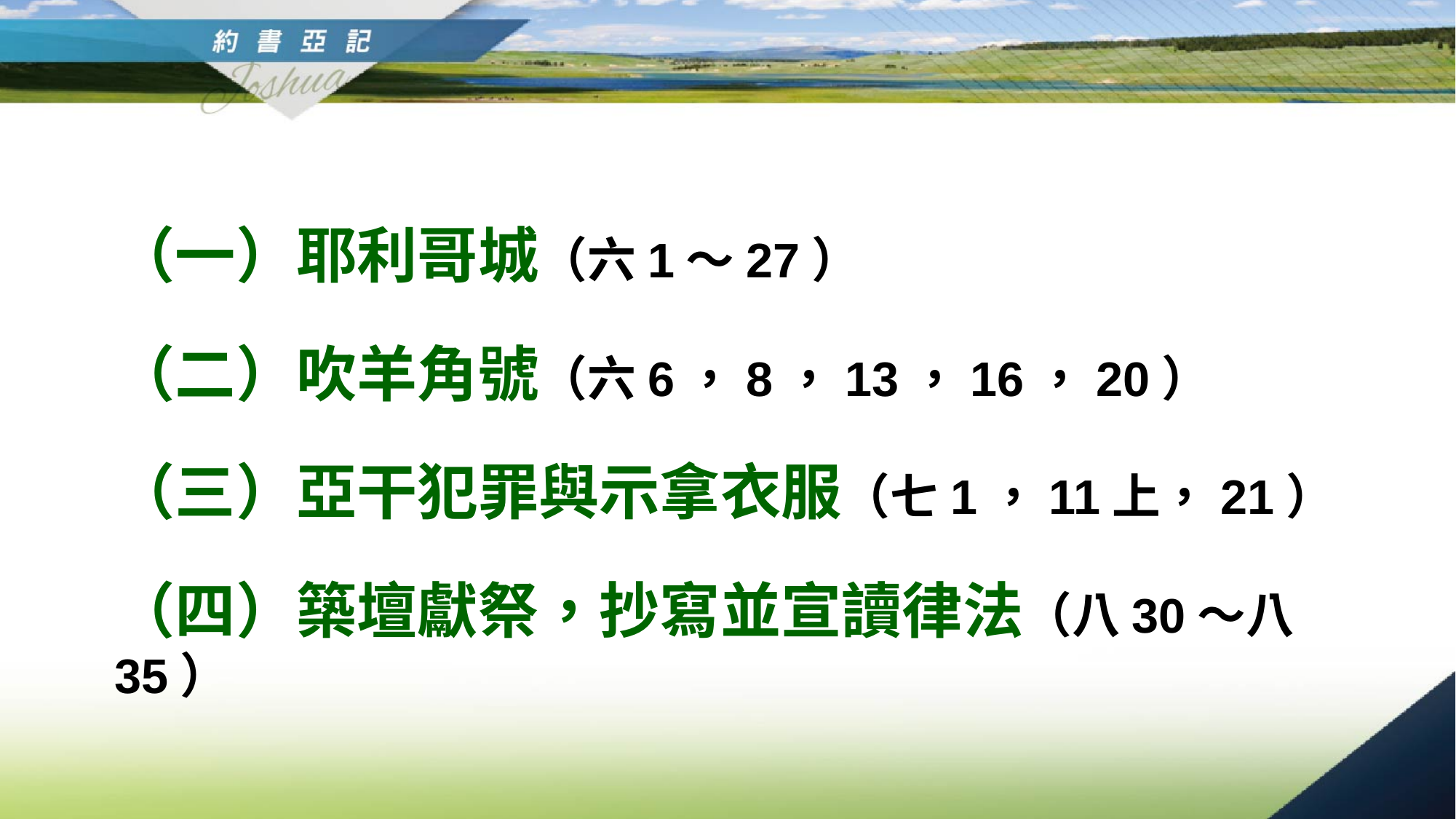

（一）耶利哥城（六1～27）
（二）吹羊角號（六6，8，13，16，20）
（三）亞干犯罪與示拿衣服（七1，11上，21）
（四）築壇獻祭，抄寫並宣讀律法（八30～八35）